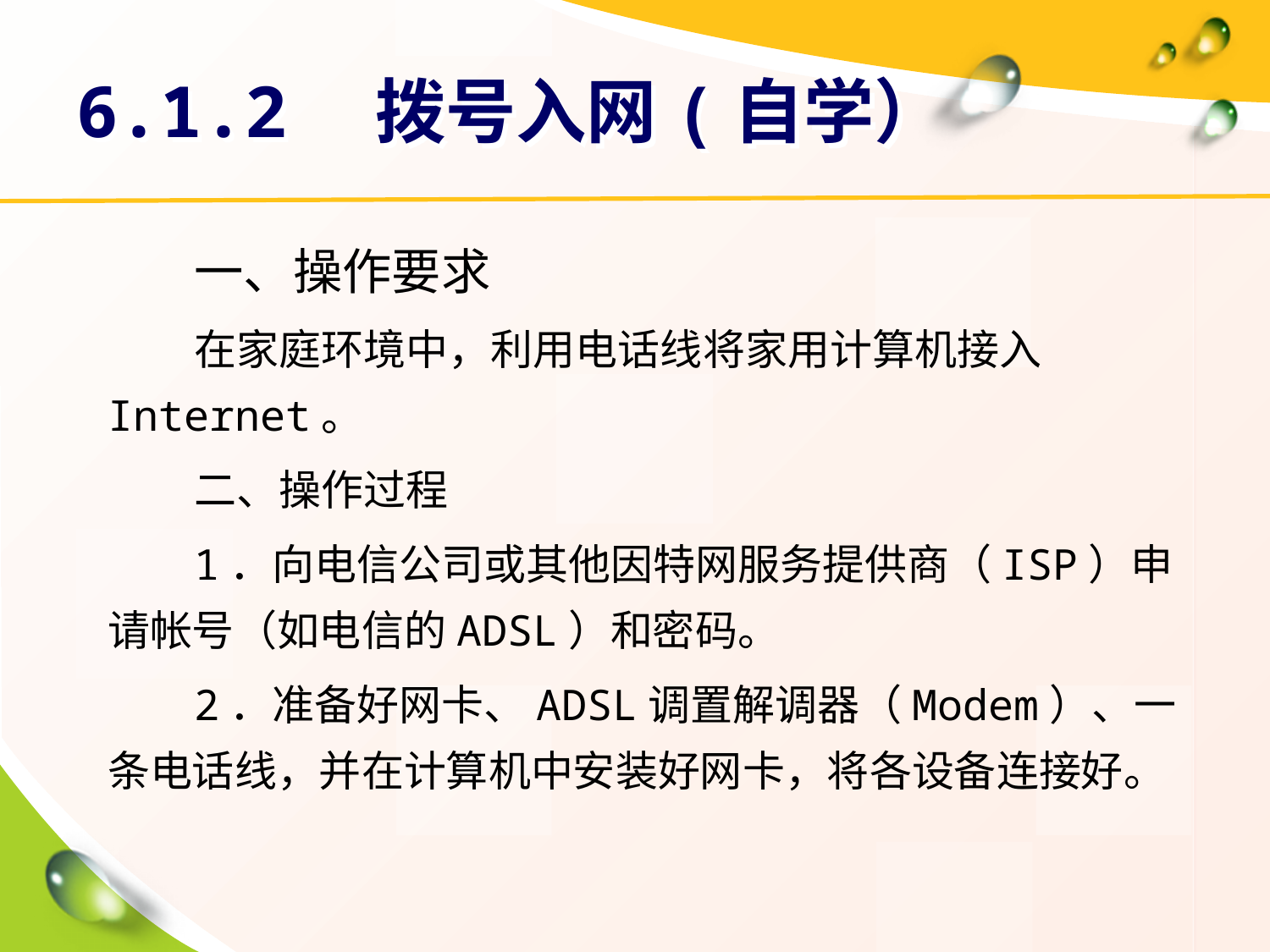

# 6.1.2　拨号入网(自学）
一、操作要求
在家庭环境中，利用电话线将家用计算机接入Internet。
二、操作过程
1．向电信公司或其他因特网服务提供商（ISP）申请帐号（如电信的ADSL）和密码。
2．准备好网卡、ADSL调置解调器（Modem）、一条电话线，并在计算机中安装好网卡，将各设备连接好。